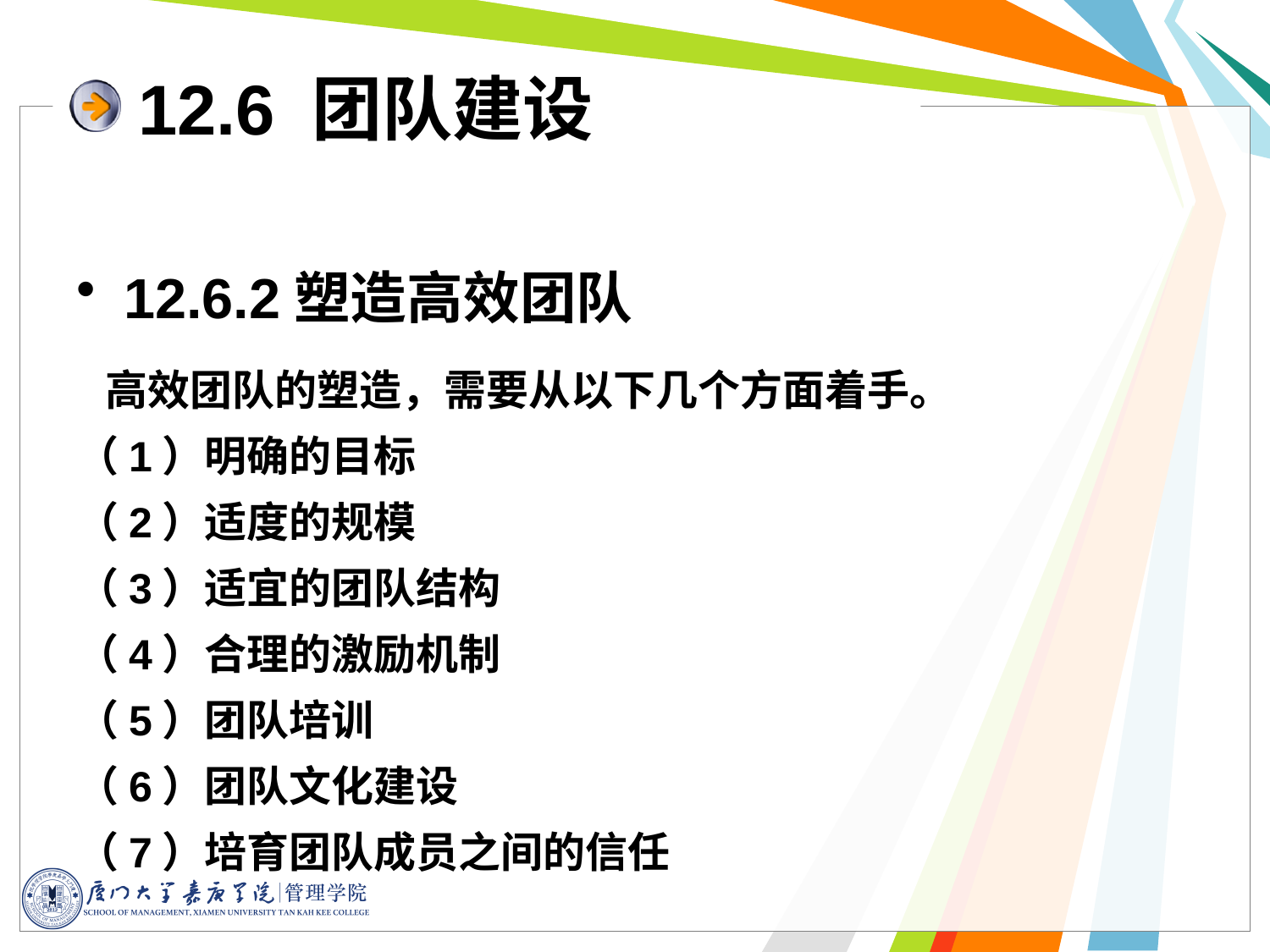

12.6 团队建设
12.6.2塑造高效团队
  高效团队的塑造，需要从以下几个方面着手。
（1）明确的目标
（2）适度的规模
（3）适宜的团队结构
（4）合理的激励机制
（5）团队培训
（6）团队文化建设
（7）培育团队成员之间的信任